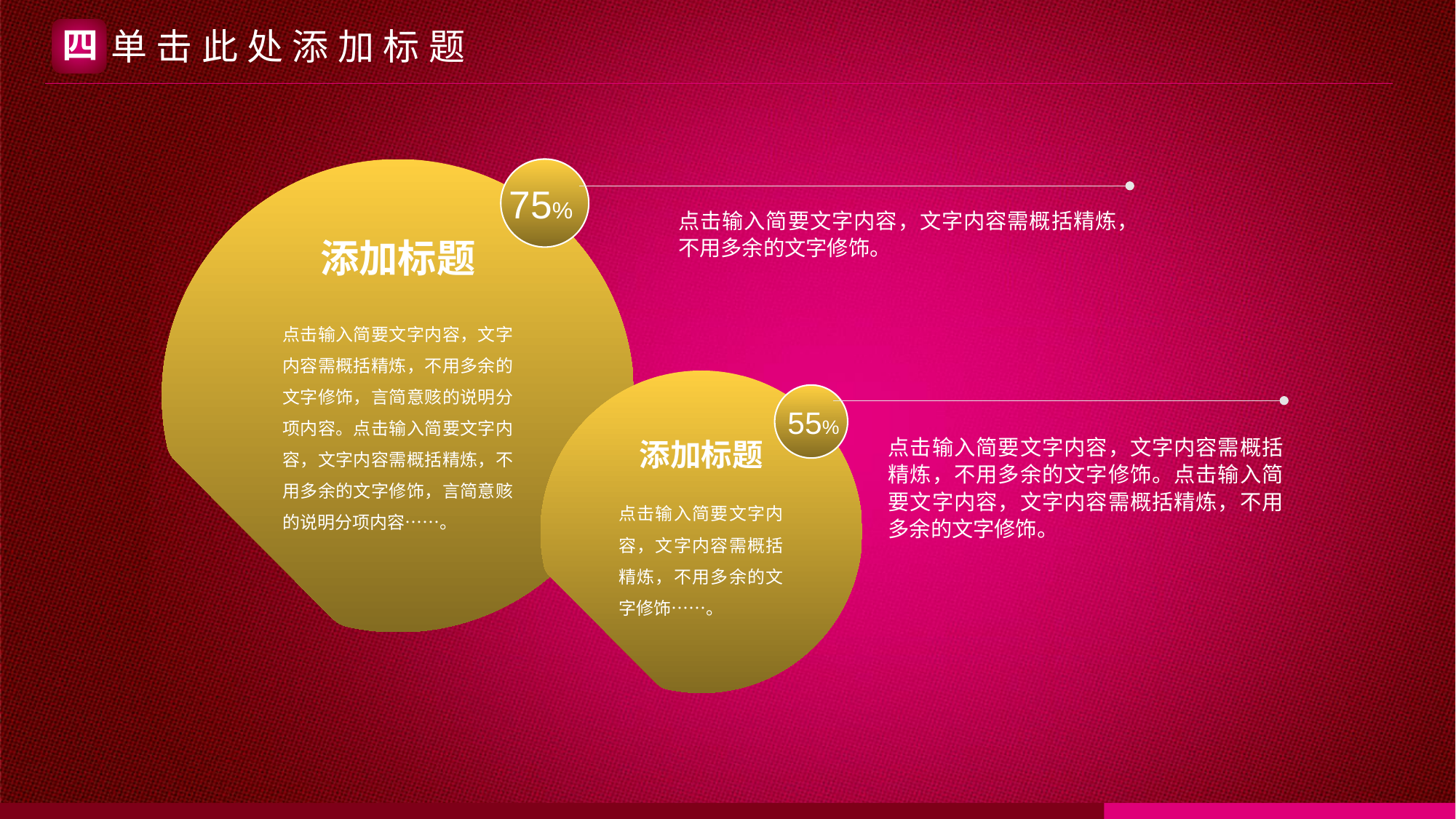

四
单击此处添加标题

75%
点击输入简要文字内容，文字内容需概括精炼，不用多余的文字修饰。
添加标题
点击输入简要文字内容，文字内容需概括精炼，不用多余的文字修饰，言简意赅的说明分项内容。点击输入简要文字内容，文字内容需概括精炼，不用多余的文字修饰，言简意赅的说明分项内容……。

55%
添加标题
点击输入简要文字内容，文字内容需概括精炼，不用多余的文字修饰。点击输入简要文字内容，文字内容需概括精炼，不用多余的文字修饰。
点击输入简要文字内容，文字内容需概括精炼，不用多余的文字修饰……。